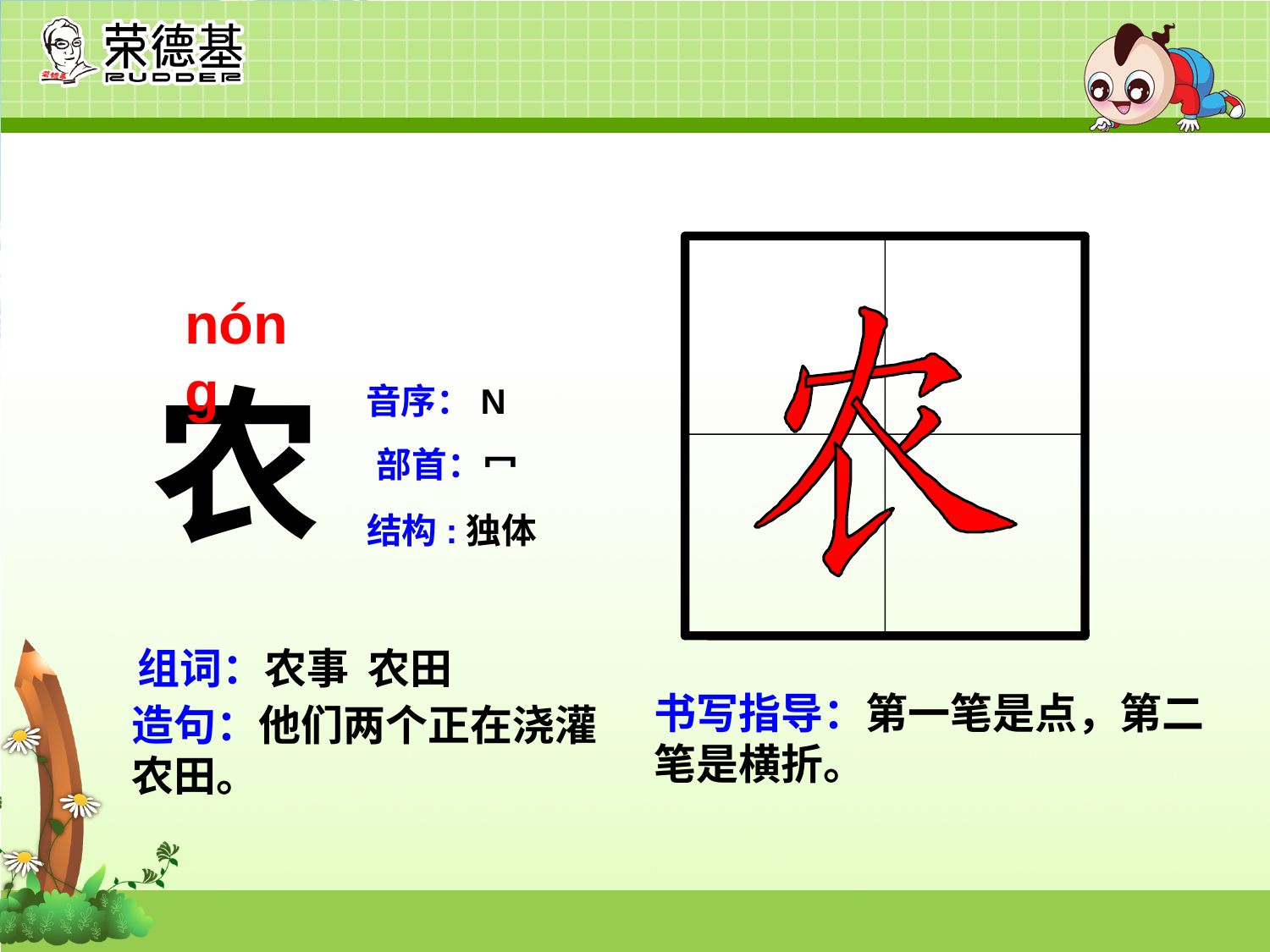

nóng

农

音序：N

部首：冖

结构:独体
组词：农事  农田
书写指导：第一笔是点，第二笔是横折。
造句：他们两个正在浇灌农田。